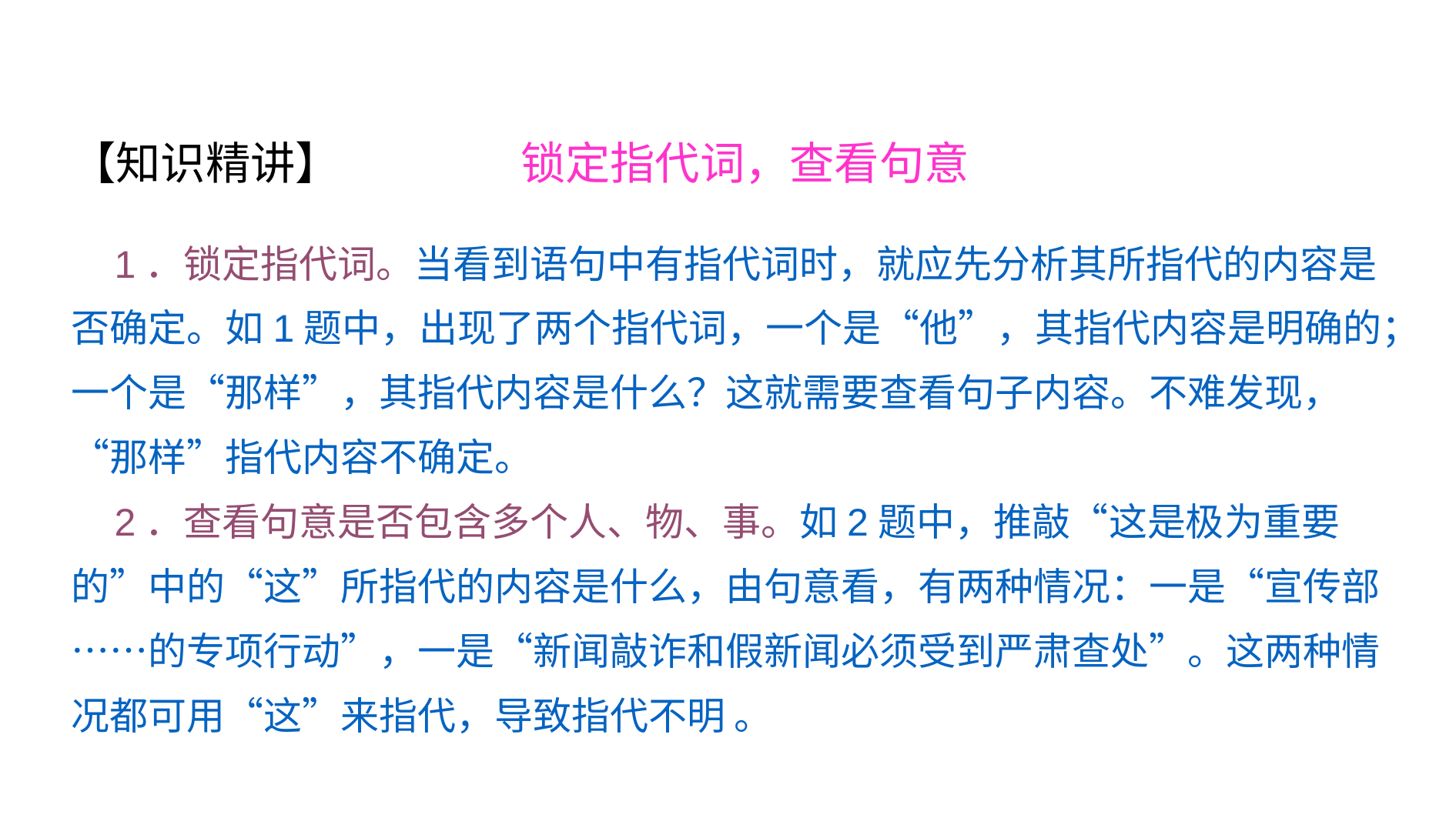

【知识精讲】                  锁定指代词，查看句意
    1．锁定指代词。当看到语句中有指代词时，就应先分析其所指代的内容是否确定。如1题中，出现了两个指代词，一个是“他”，其指代内容是明确的；一个是“那样”，其指代内容是什么？这就需要查看句子内容。不难发现，“那样”指代内容不确定。
    2．查看句意是否包含多个人、物、事。如2题中，推敲“这是极为重要的”中的“这”所指代的内容是什么，由句意看，有两种情况：一是“宣传部……的专项行动”，一是“新闻敲诈和假新闻必须受到严肃查处”。这两种情况都可用“这”来指代，导致指代不明 。